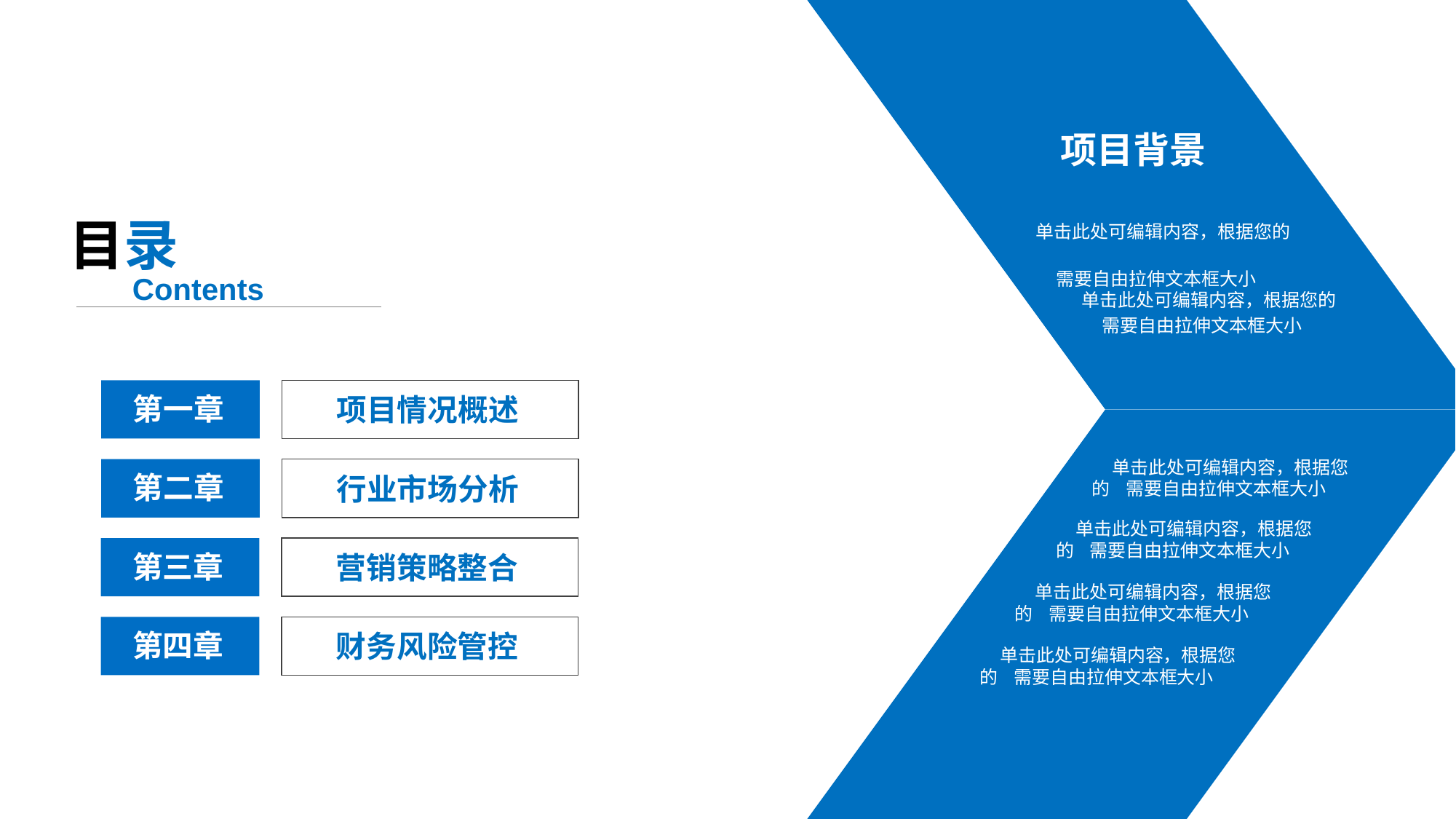

项目背景
目录
Contents
单击此处可编辑内容，根据您的
    需要自由拉伸文本框大小
单击此处可编辑内容，根据您的
    需要自由拉伸文本框大小

第一章

项目情况概述

    单击此处可编辑内容，根据您的    需要自由拉伸文本框大小

第二章

行业市场分析
    单击此处可编辑内容，根据您的    需要自由拉伸文本框大小

第三章

营销策略整合
    单击此处可编辑内容，根据您的    需要自由拉伸文本框大小

第四章

财务风险管控
    单击此处可编辑内容，根据您的    需要自由拉伸文本框大小